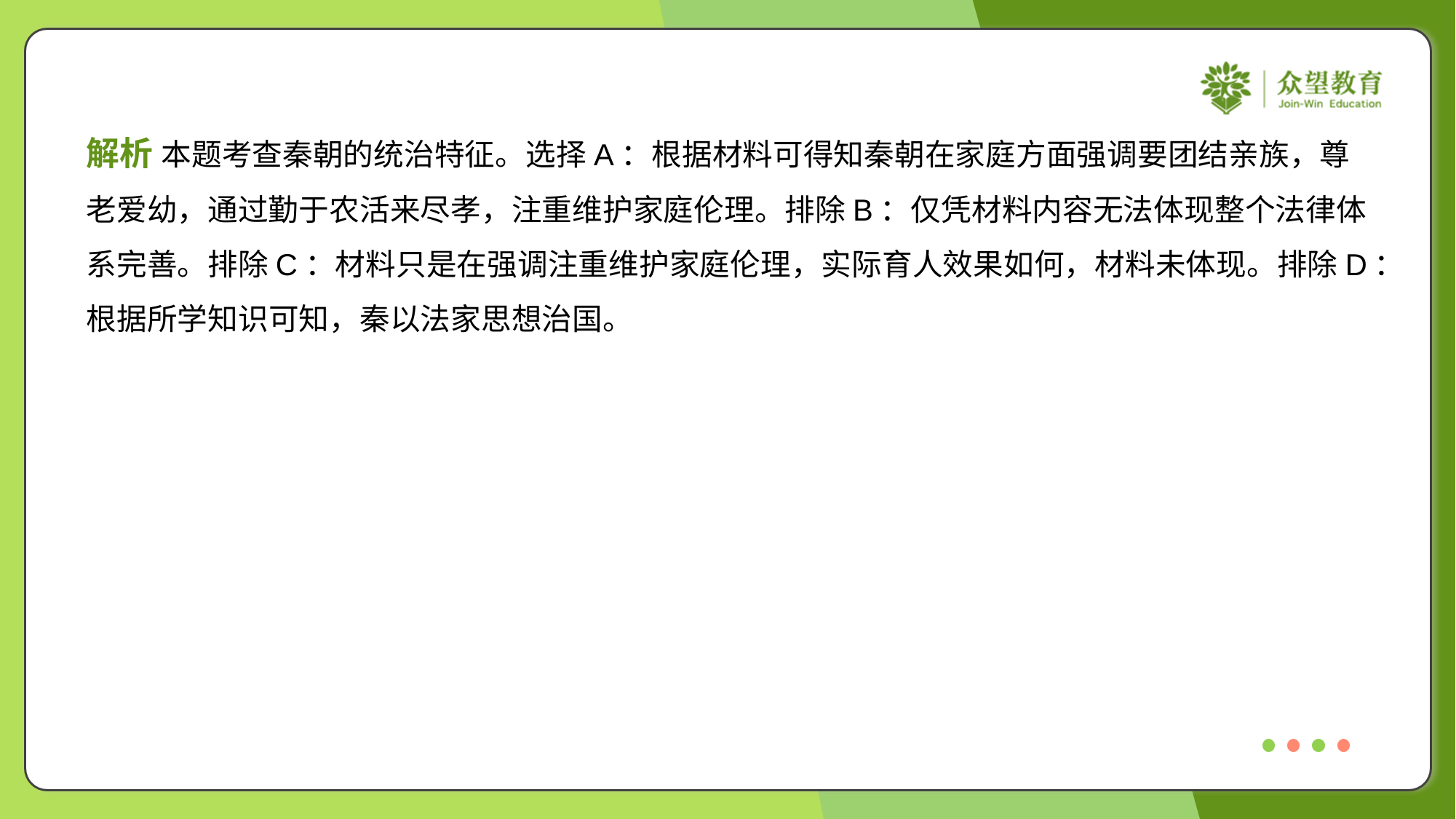

解析 本题考查秦朝的统治特征。选择A：根据材料可得知秦朝在家庭方面强调要团结亲族，尊
老爱幼，通过勤于农活来尽孝，注重维护家庭伦理。排除B：仅凭材料内容无法体现整个法律体
系完善。排除C：材料只是在强调注重维护家庭伦理，实际育人效果如何，材料未体现。排除D：
根据所学知识可知，秦以法家思想治国。